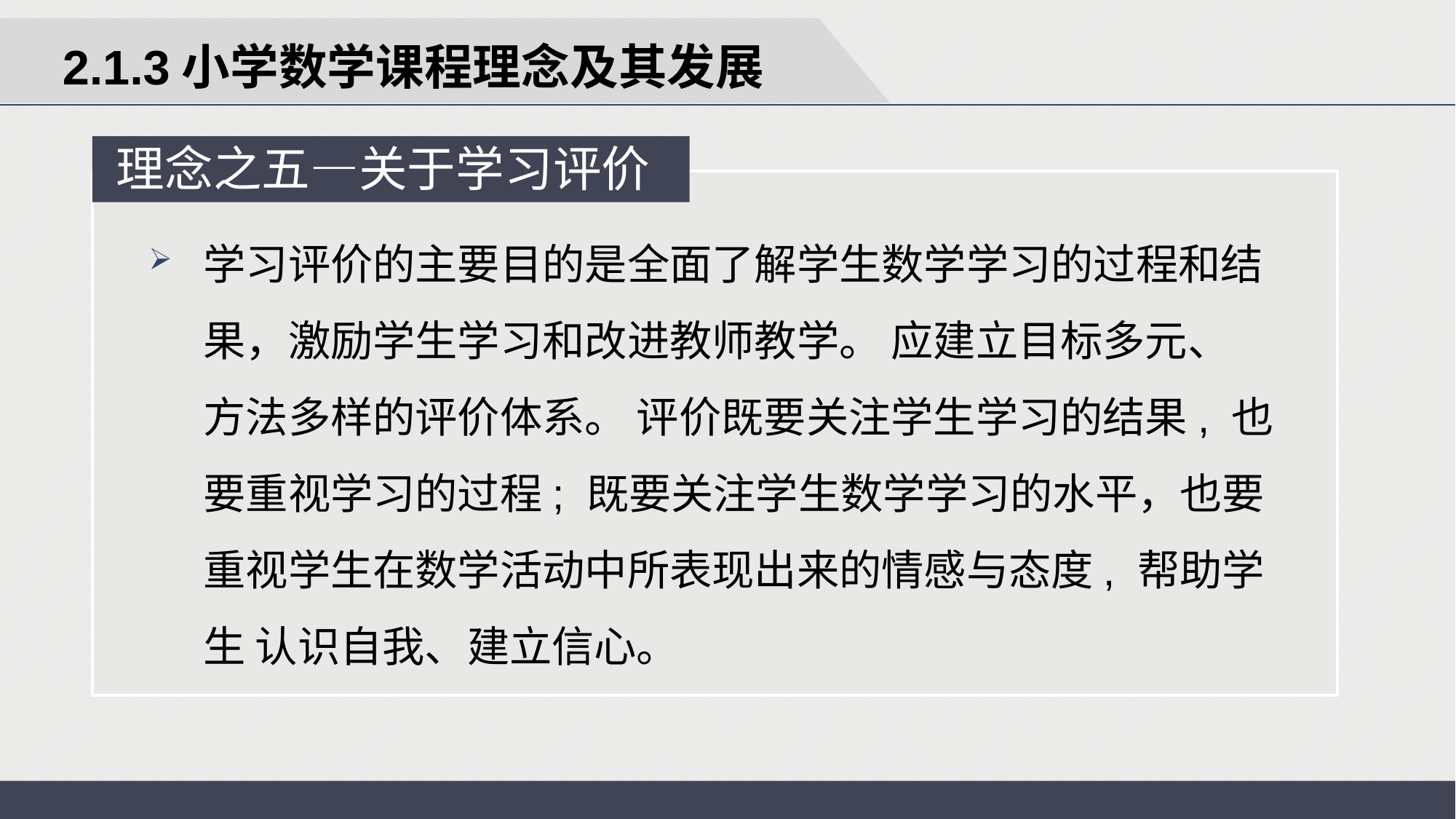

2.1.3小学数学课程理念及其发展
理念之五—关于学习评价

学习评价的主要目的是全面了解学生数学学习的过程和结果，激励学生学习和改进教师教学。 应建立目标多元、 方法多样的评价体系。 评价既要关注学生学习的结果, 也要重视学习的过程; 既要关注学生数学学习的水平，也要重视学生在数学活动中所表现出来的情感与态度, 帮助学生 认识自我、建立信心。